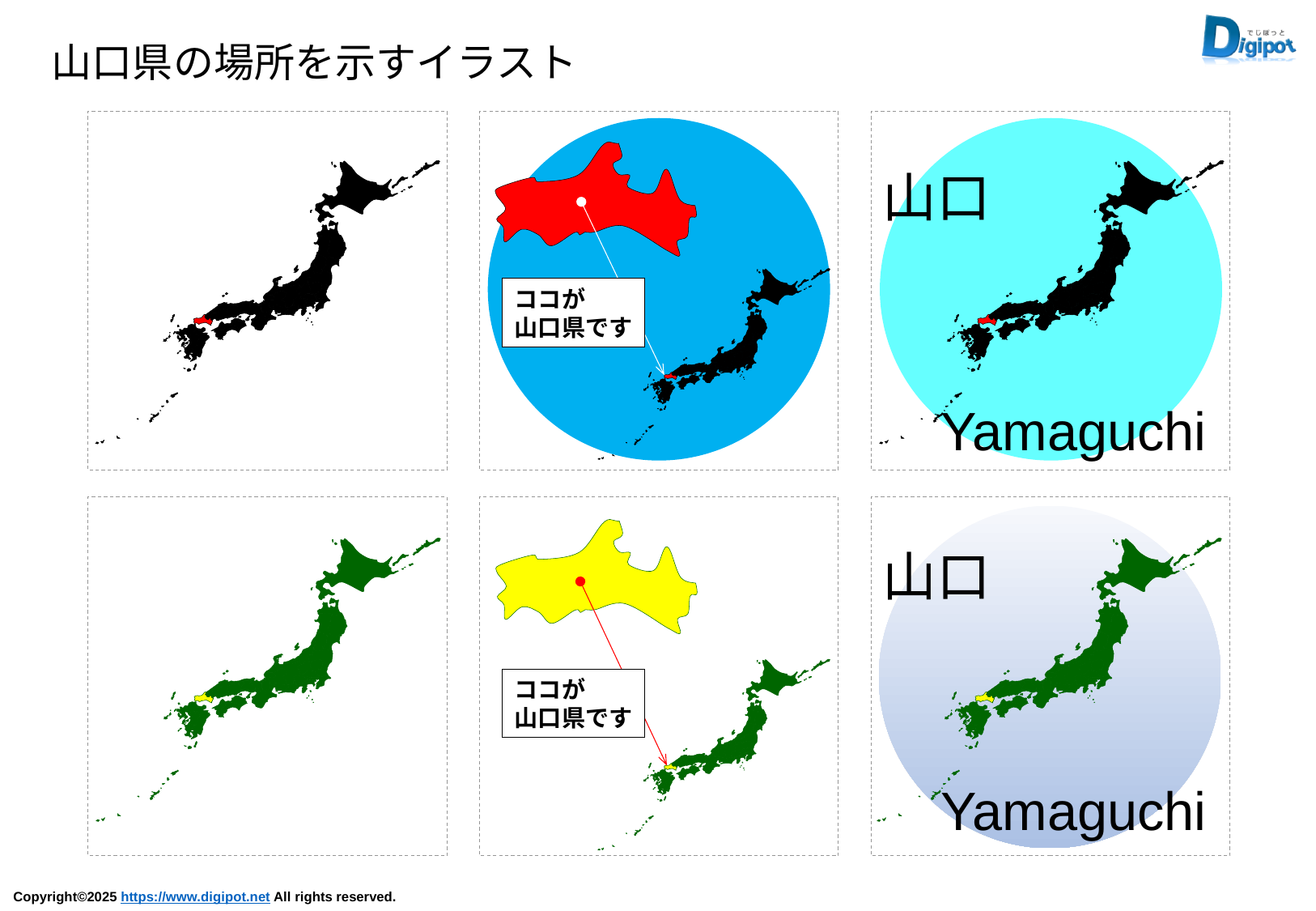

山口県の場所を示すイラスト

ココが
山口県です

山口

Yamaguchi

山口

Yamaguchi

ココが
山口県です